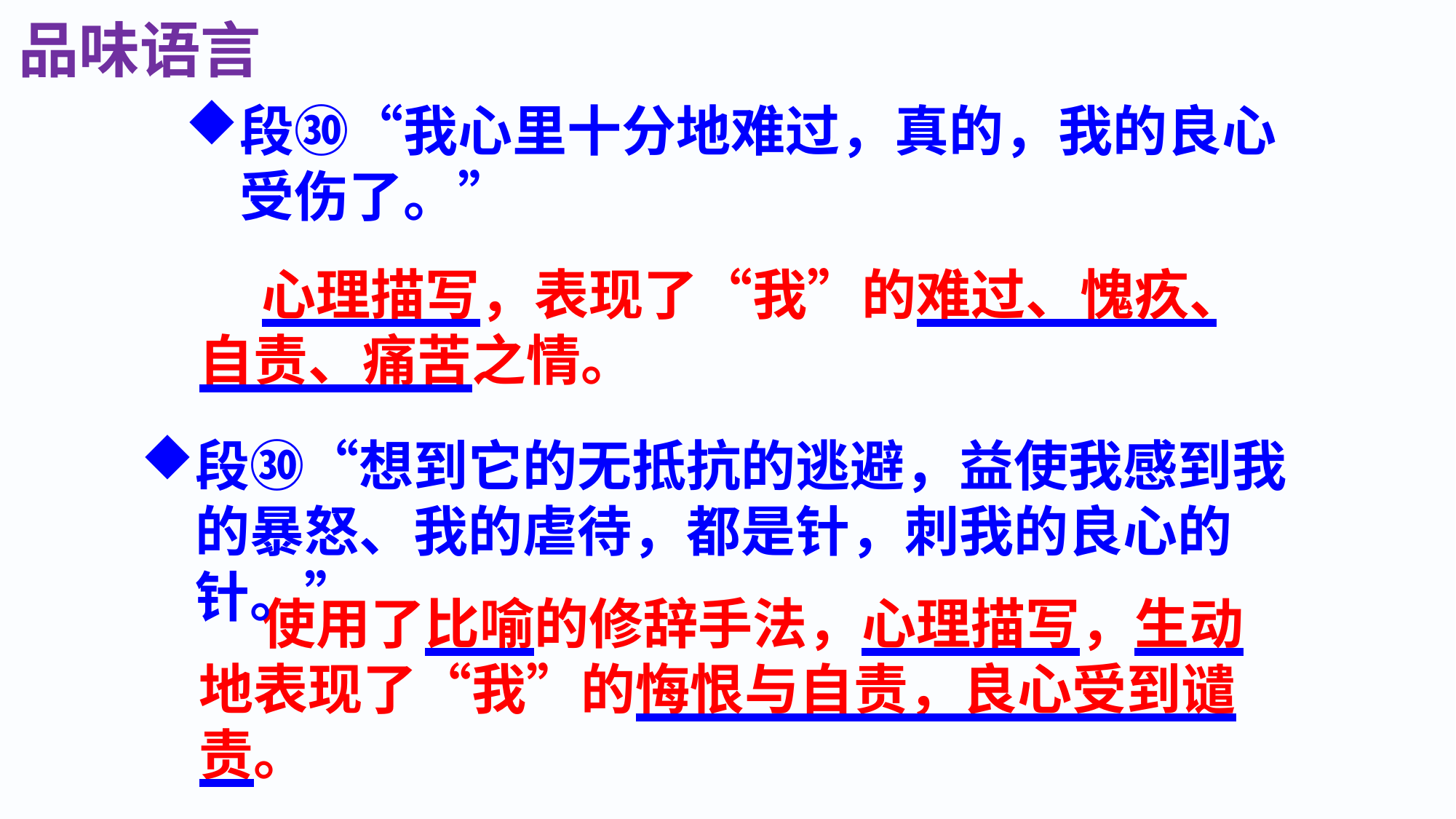

品味语言
段㉚“我心里十分地难过，真的，我的良心受伤了。”
    心理描写，表现了“我”的难过、愧疚、自责、痛苦之情。
段㉚“想到它的无抵抗的逃避，益使我感到我的暴怒、我的虐待，都是针，刺我的良心的针。”
    使用了比喻的修辞手法，心理描写，生动地表现了“我”的悔恨与自责，良心受到谴责。